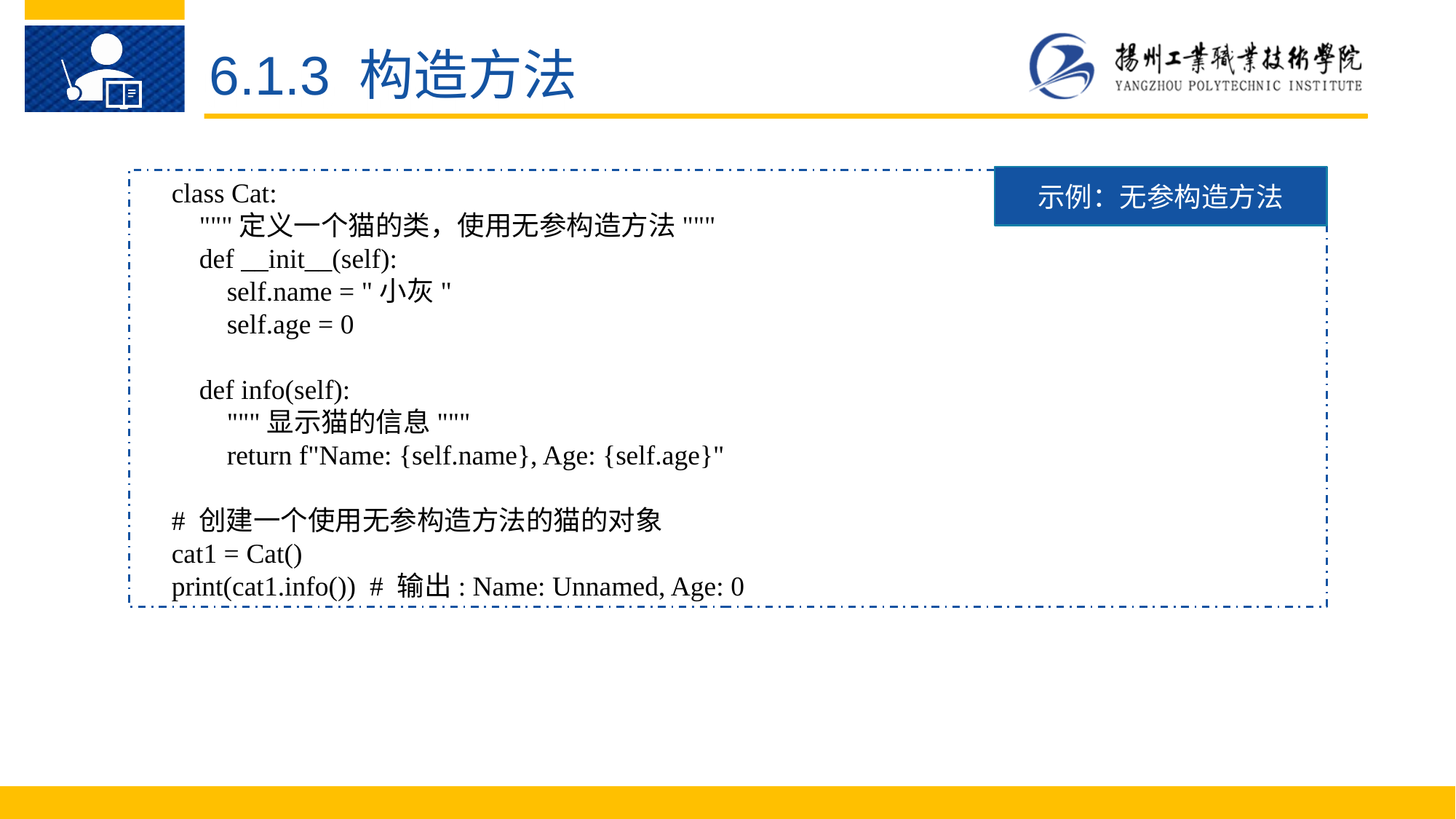

6.1.3 构造方法
示例：无参构造方法
class Cat:
    """定义一个猫的类，使用无参构造方法"""
    def __init__(self):
        self.name = "小灰"
        self.age = 0

    def info(self):
        """显示猫的信息"""
        return f"Name: {self.name}, Age: {self.age}"

# 创建一个使用无参构造方法的猫的对象
cat1 = Cat()
print(cat1.info())  # 输出: Name: Unnamed, Age: 0
Python 语 言 的 优 点